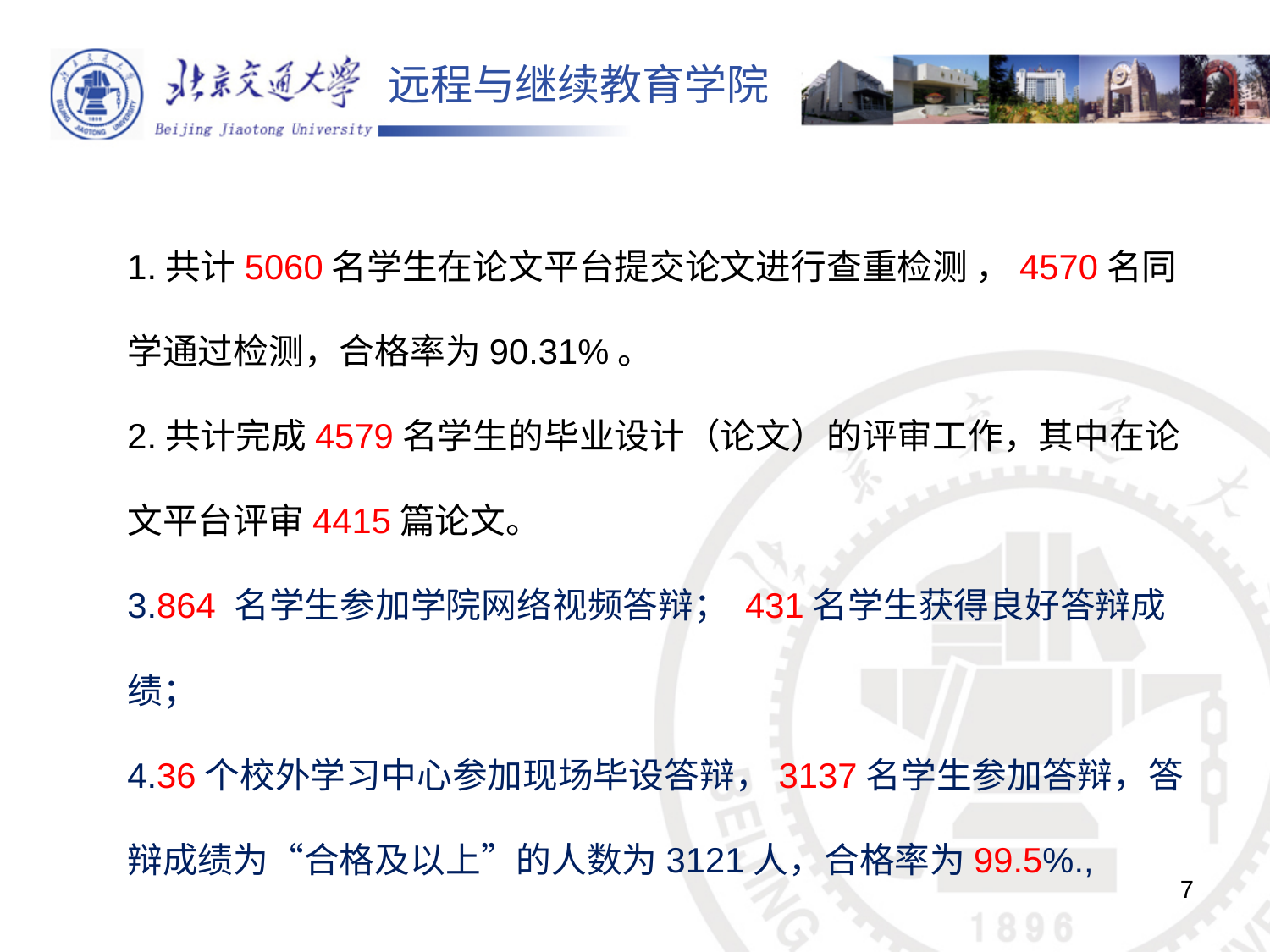

1.共计5060名学生在论文平台提交论文进行查重检测 ，4570名同学通过检测，合格率为90.31%。
2.共计完成4579名学生的毕业设计（论文）的评审工作，其中在论文平台评审4415篇论文。
3.864 名学生参加学院网络视频答辩； 431名学生获得良好答辩成绩；
4.36个校外学习中心参加现场毕设答辩，3137名学生参加答辩，答辩成绩为“合格及以上”的人数为3121人，合格率为99.5%.,
7